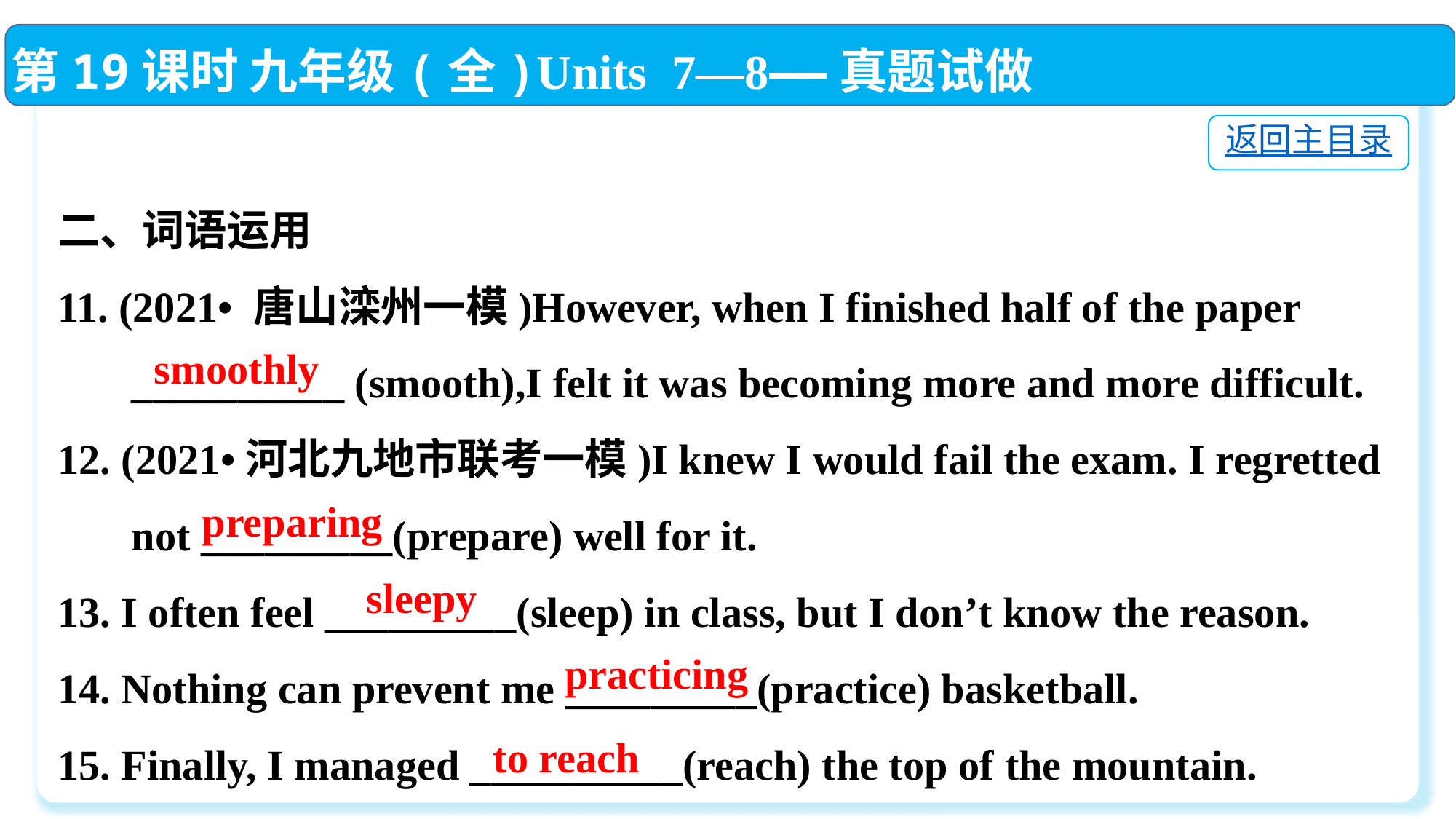

第19课时 九年级(全)Units  7—8——真题试做

返回主目录
二、词语运用
11. (2021• 唐山滦州一模)However, when I finished half of the paper
       __________ (smooth),I felt it was becoming more and more difficult.
12. (2021•河北九地市联考一模)I knew I would fail the exam. I regretted
       not _________(prepare) well for it.
13. I often feel _________(sleep) in class, but I don’t know the reason.
14. Nothing can prevent me _________(practice) basketball.
15. Finally, I managed __________(reach) the top of the mountain.
smoothly
preparing
sleepy
practicing
to reach